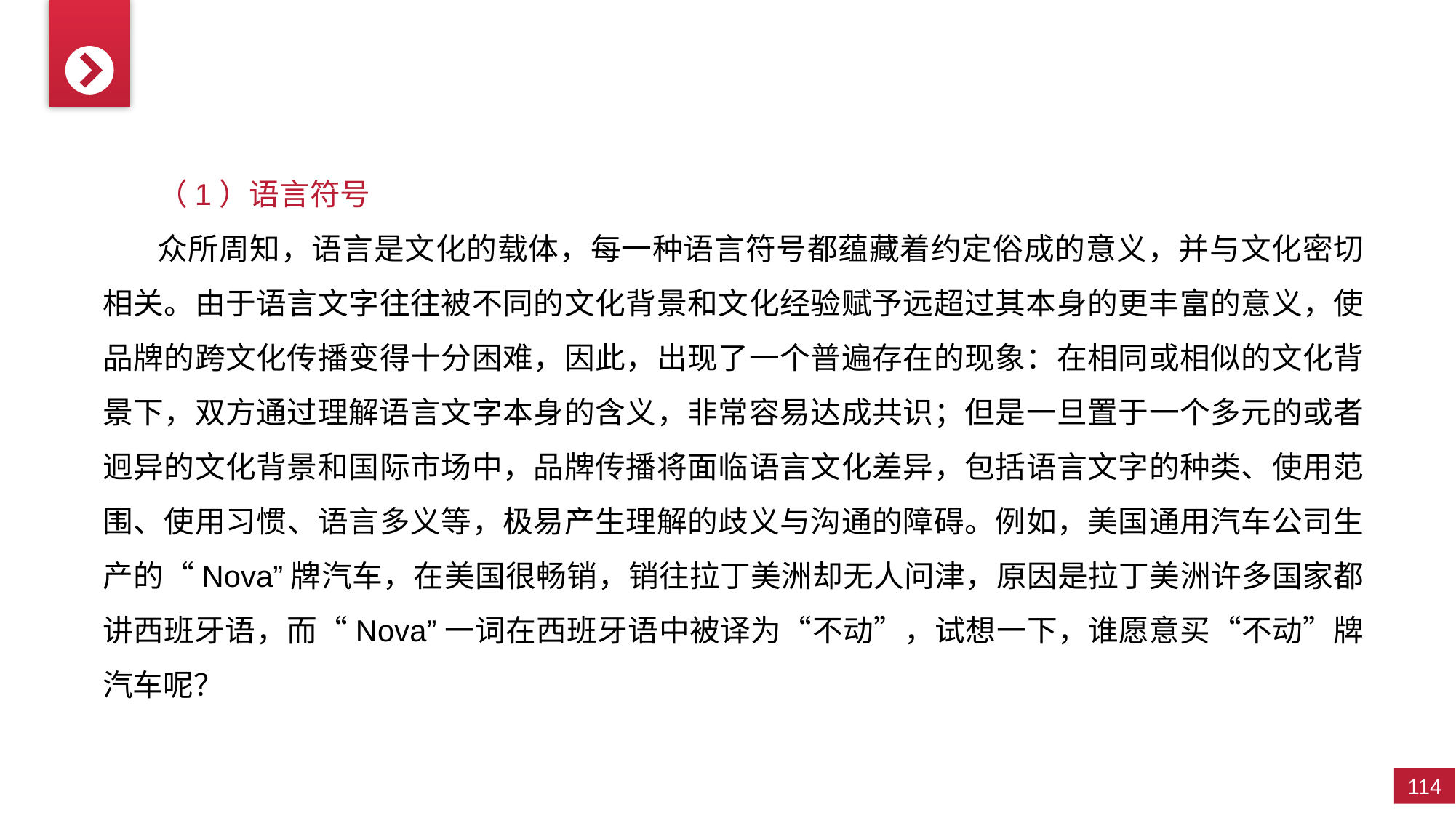

（1）语言符号
众所周知，语言是文化的载体，每一种语言符号都蕴藏着约定俗成的意义，并与文化密切相关。由于语言文字往往被不同的文化背景和文化经验赋予远超过其本身的更丰富的意义，使品牌的跨文化传播变得十分困难，因此，出现了一个普遍存在的现象：在相同或相似的文化背景下，双方通过理解语言文字本身的含义，非常容易达成共识；但是一旦置于一个多元的或者迥异的文化背景和国际市场中，品牌传播将面临语言文化差异，包括语言文字的种类、使用范围、使用习惯、语言多义等，极易产生理解的歧义与沟通的障碍。例如，美国通用汽车公司生产的“Nova”牌汽车，在美国很畅销，销往拉丁美洲却无人问津，原因是拉丁美洲许多国家都讲西班牙语，而“Nova”一词在西班牙语中被译为“不动”，试想一下，谁愿意买“不动”牌汽车呢？